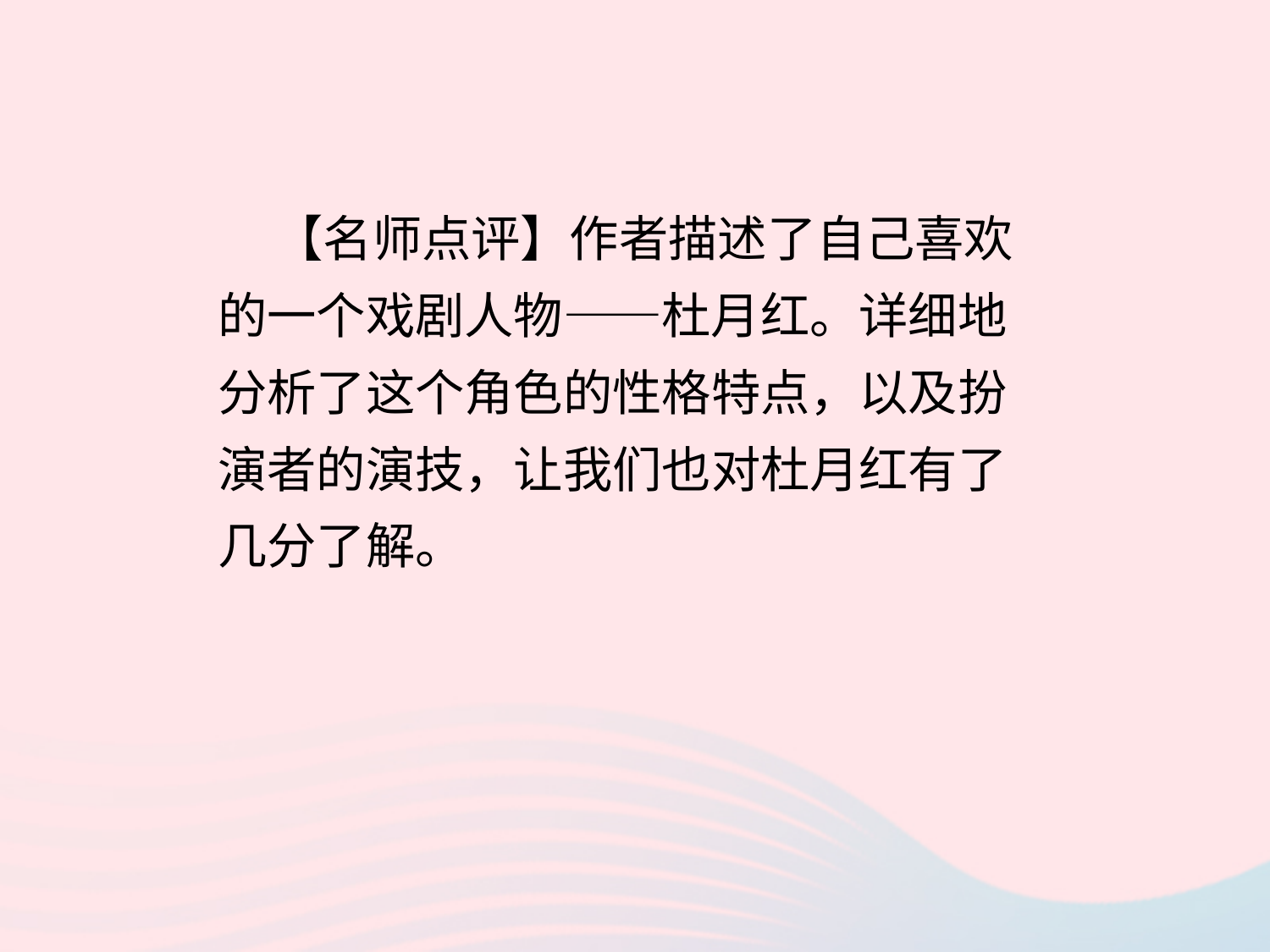

【名师点评】作者描述了自己喜欢的一个戏剧人物——杜月红。详细地分析了这个角色的性格特点，以及扮演者的演技，让我们也对杜月红有了几分了解。